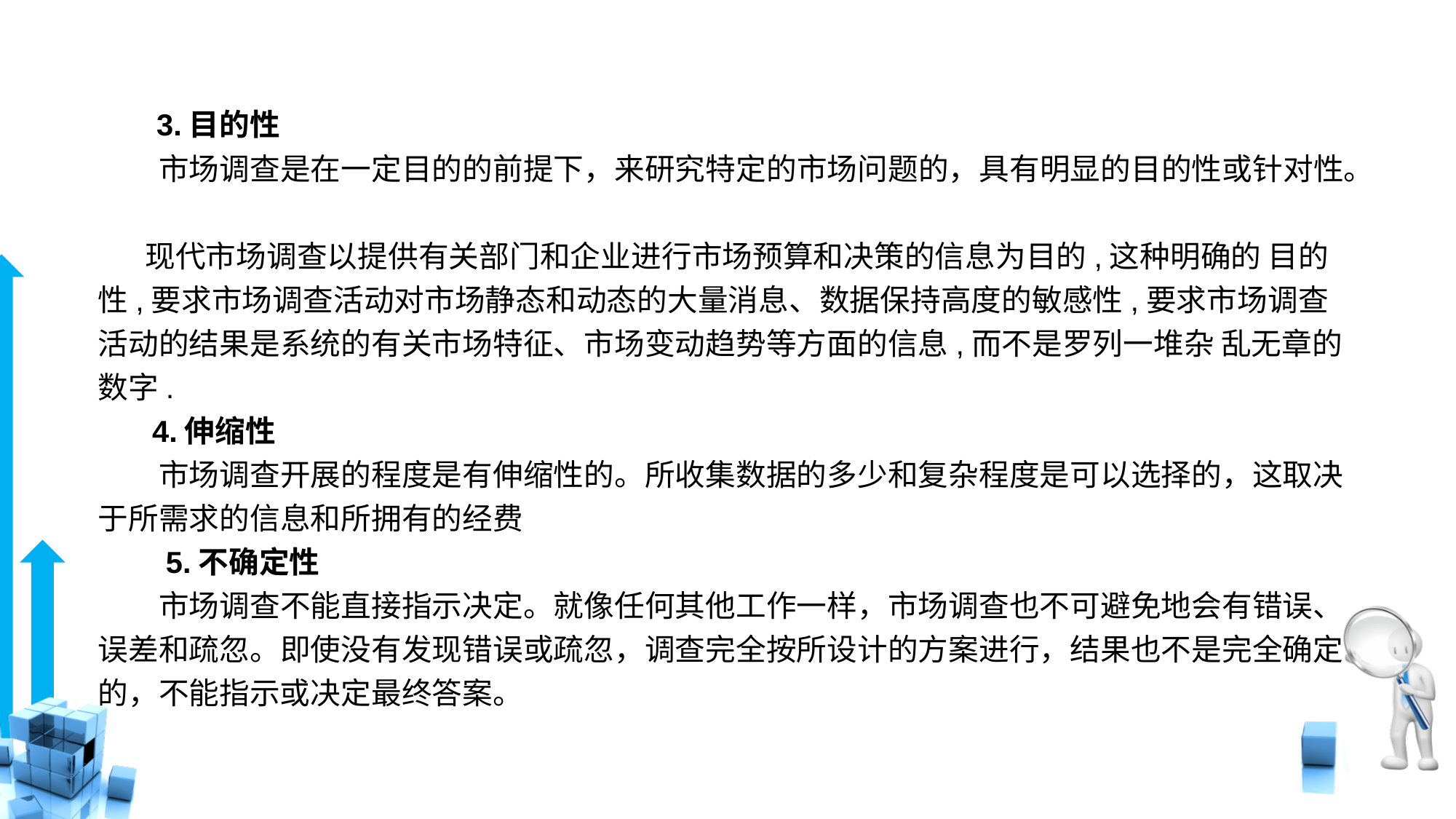

# 3.目的性 　　市场调查是在一定目的的前提下，来研究特定的市场问题的，具有明显的目的性或针对性。 现代市场调查以提供有关部门和企业进行市场预算和决策的信息为目的,这种明确的 目的性,要求市场调查活动对市场静态和动态的大量消息、数据保持高度的敏感性,要求市场调查活动的结果是系统的有关市场特征、市场变动趋势等方面的信息,而不是罗列一堆杂 乱无章的数字.  　　 4.伸缩性
　　市场调查开展的程度是有伸缩性的。所收集数据的多少和复杂程度是可以选择的，这取决于所需求的信息和所拥有的经费
　　5.不确定性
　　市场调查不能直接指示决定。就像任何其他工作一样，市场调查也不可避免地会有错误、误差和疏忽。即使没有发现错误或疏忽，调查完全按所设计的方案进行，结果也不是完全确定的，不能指示或决定最终答案。